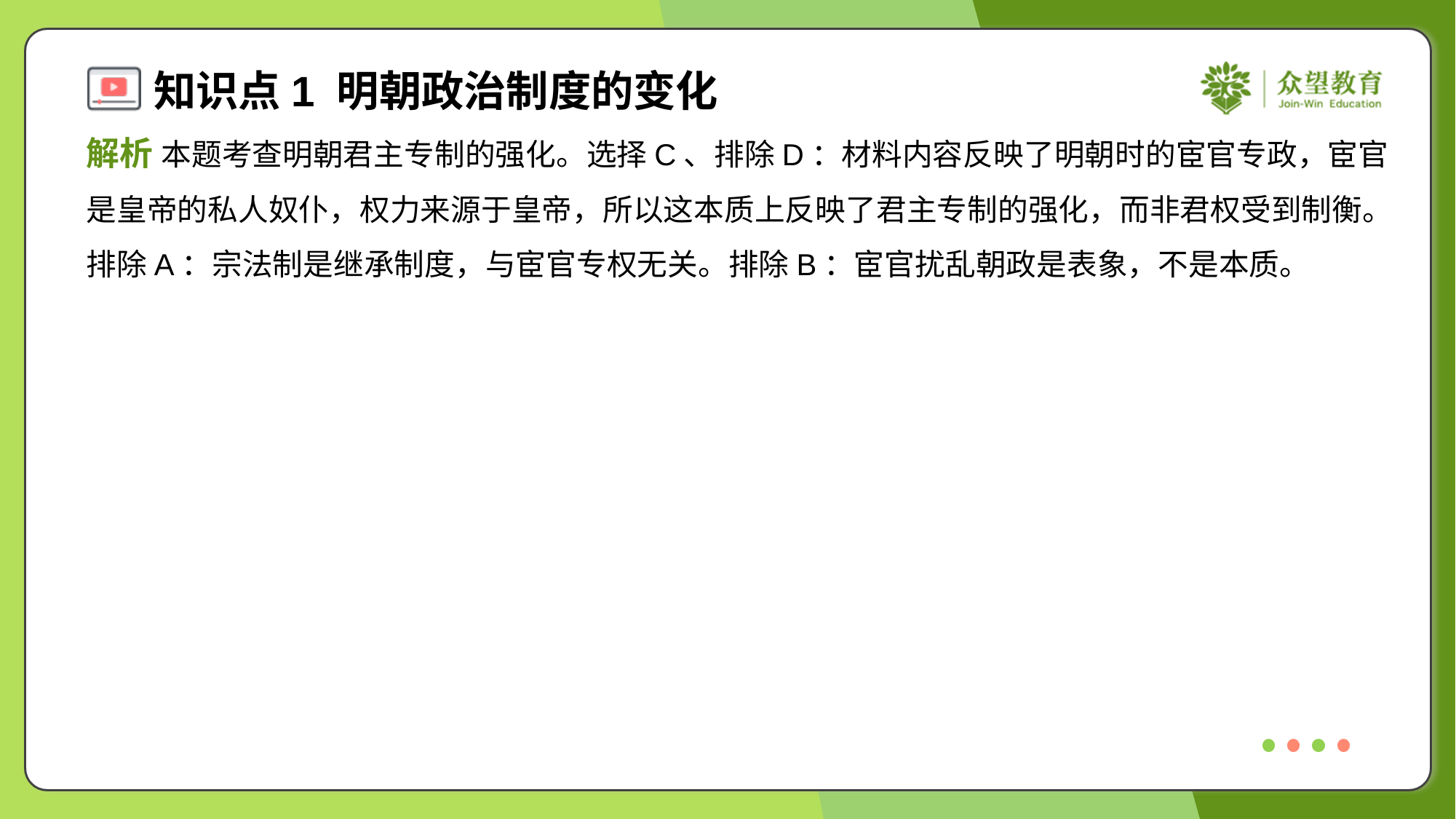

解析 本题考查明朝君主专制的强化。选择C、排除D：材料内容反映了明朝时的宦官专政，宦官
是皇帝的私人奴仆，权力来源于皇帝，所以这本质上反映了君主专制的强化，而非君权受到制衡。
排除A：宗法制是继承制度，与宦官专权无关。排除B：宦官扰乱朝政是表象，不是本质。